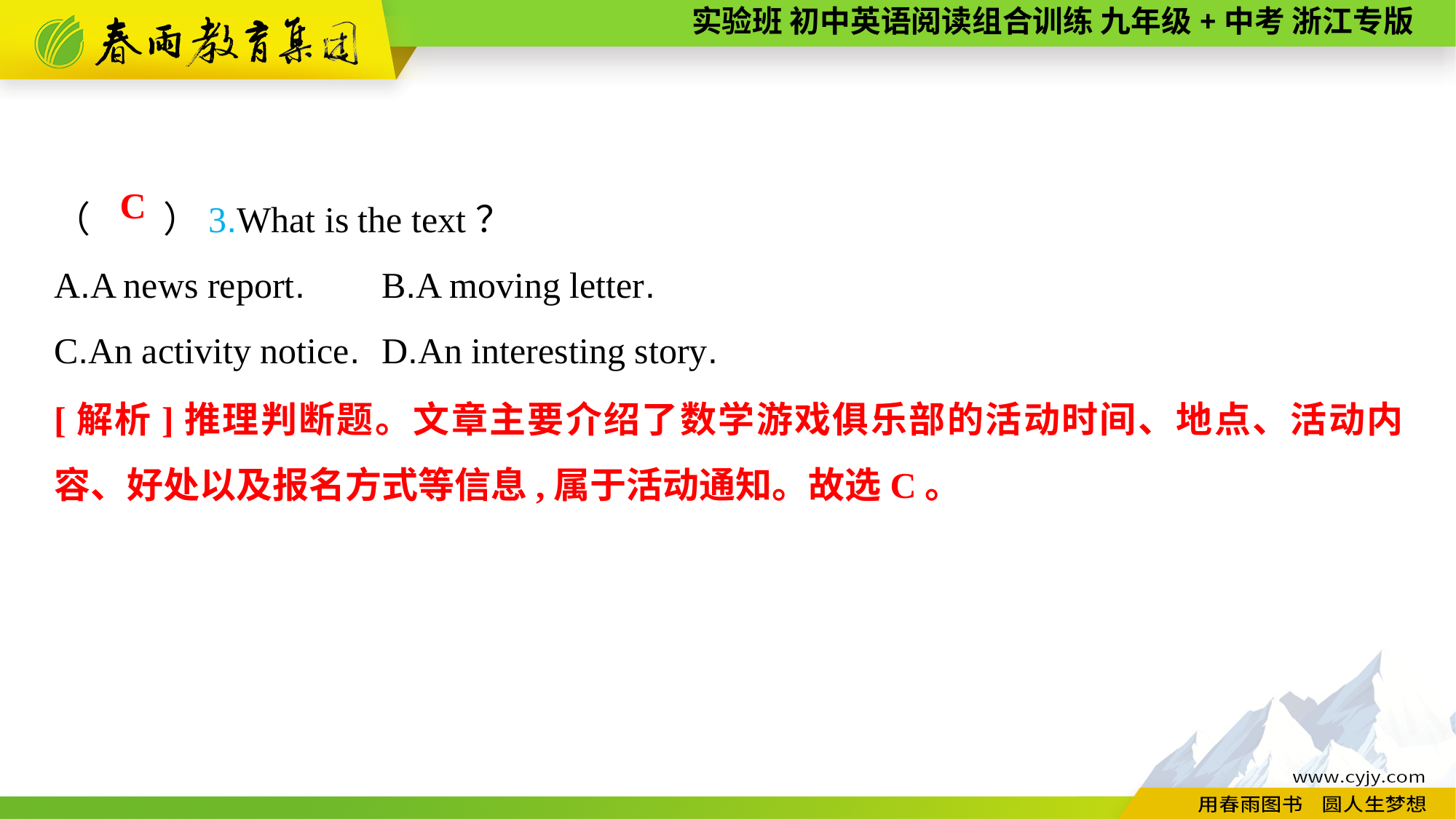

（　　）3.What is the text？
A.A news report.	B.A moving letter.
C.An activity notice.	D.An interesting story.
C
[解析]推理判断题。文章主要介绍了数学游戏俱乐部的活动时间、地点、活动内容、好处以及报名方式等信息,属于活动通知。故选C。